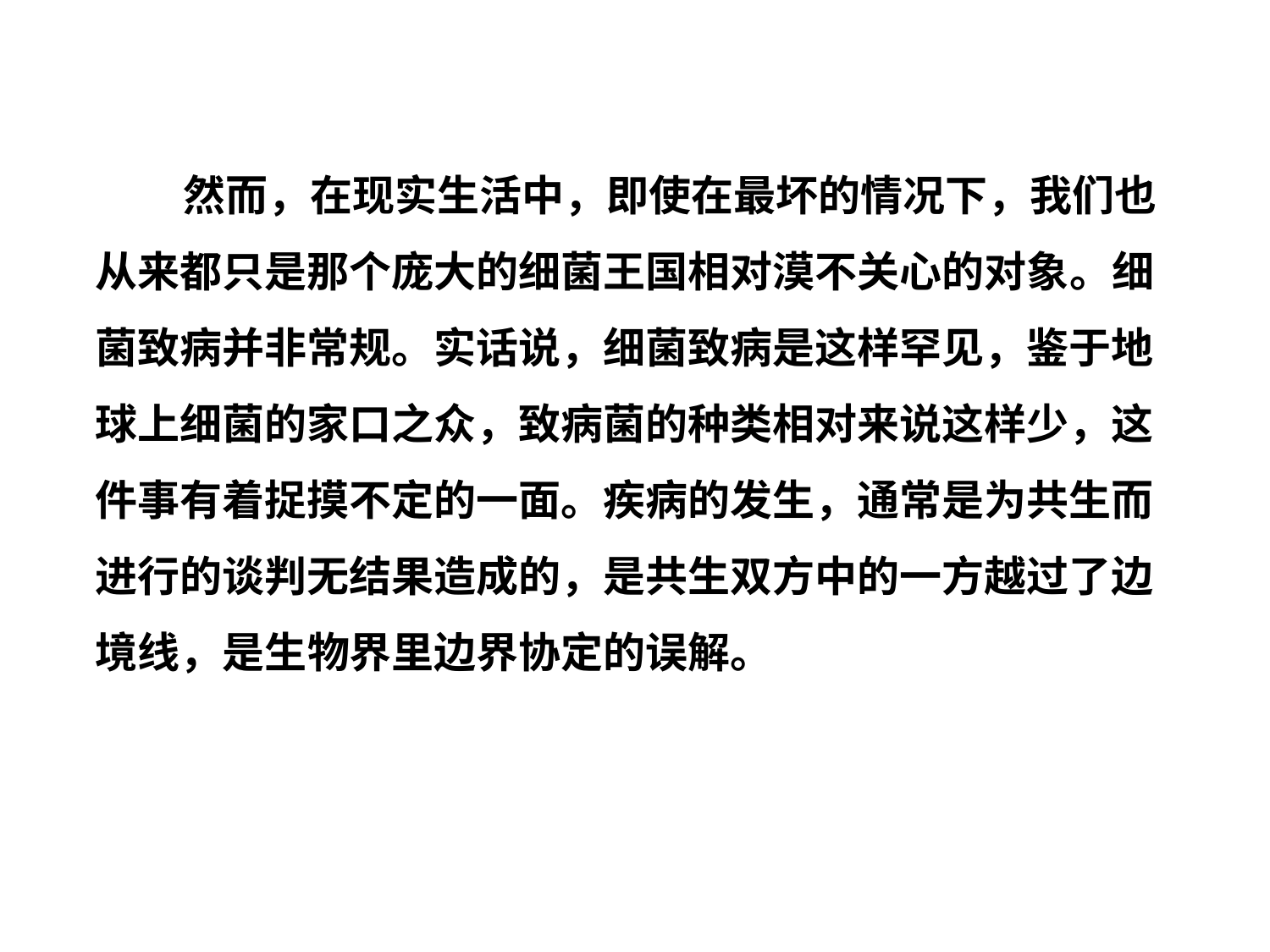

然而，在现实生活中，即使在最坏的情况下，我们也从来都只是那个庞大的细菌王国相对漠不关心的对象。细菌致病并非常规。实话说，细菌致病是这样罕见，鉴于地球上细菌的家口之众，致病菌的种类相对来说这样少，这件事有着捉摸不定的一面。疾病的发生，通常是为共生而进行的谈判无结果造成的，是共生双方中的一方越过了边境线，是生物界里边界协定的误解。